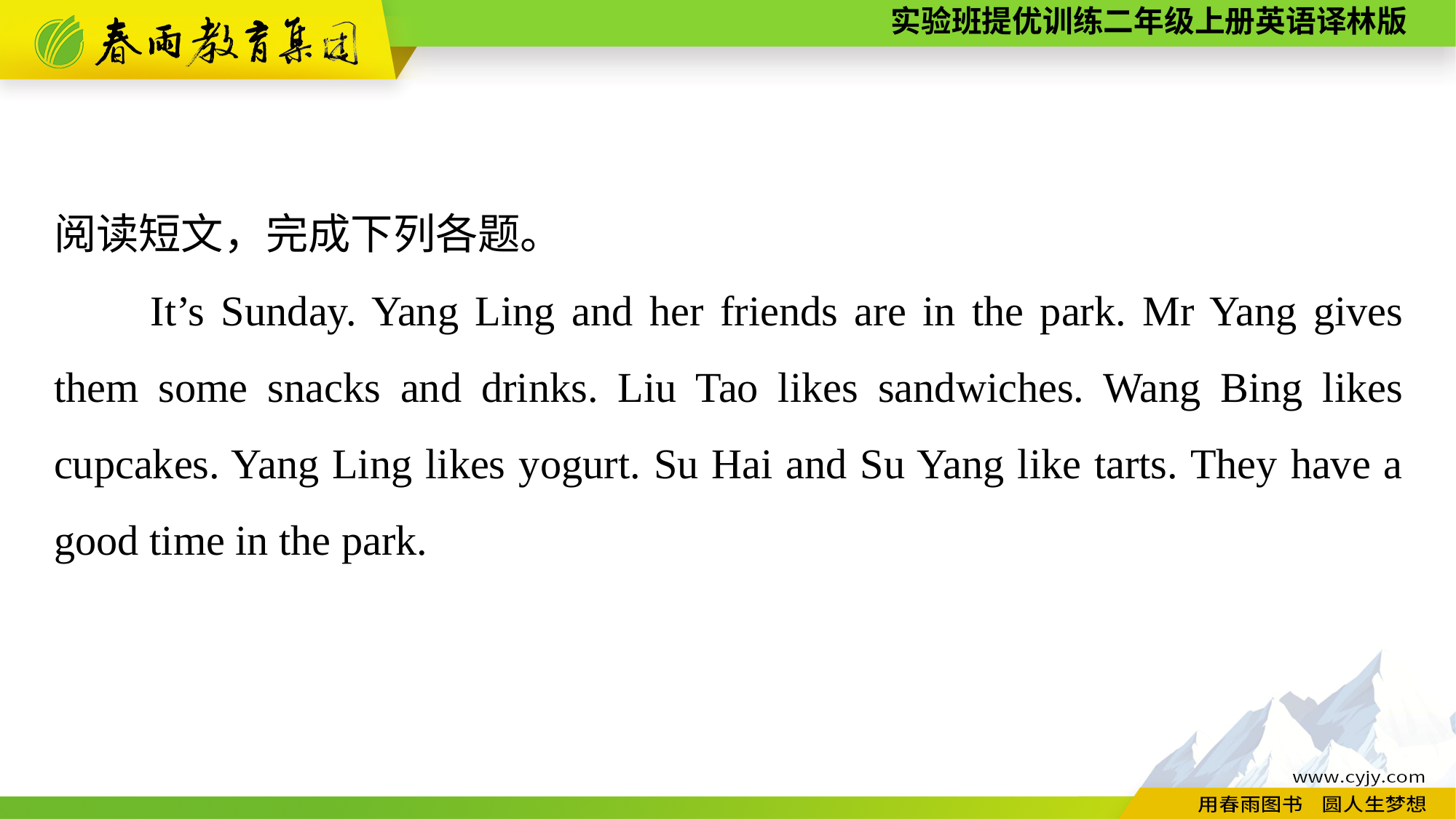

阅读短文，完成下列各题。
It’s Sunday. Yang Ling and her friends are in the park. Mr Yang gives them some snacks and drinks. Liu Tao likes sandwiches. Wang Bing likes cupcakes. Yang Ling likes yogurt. Su Hai and Su Yang like tarts. They have a good time in the park.